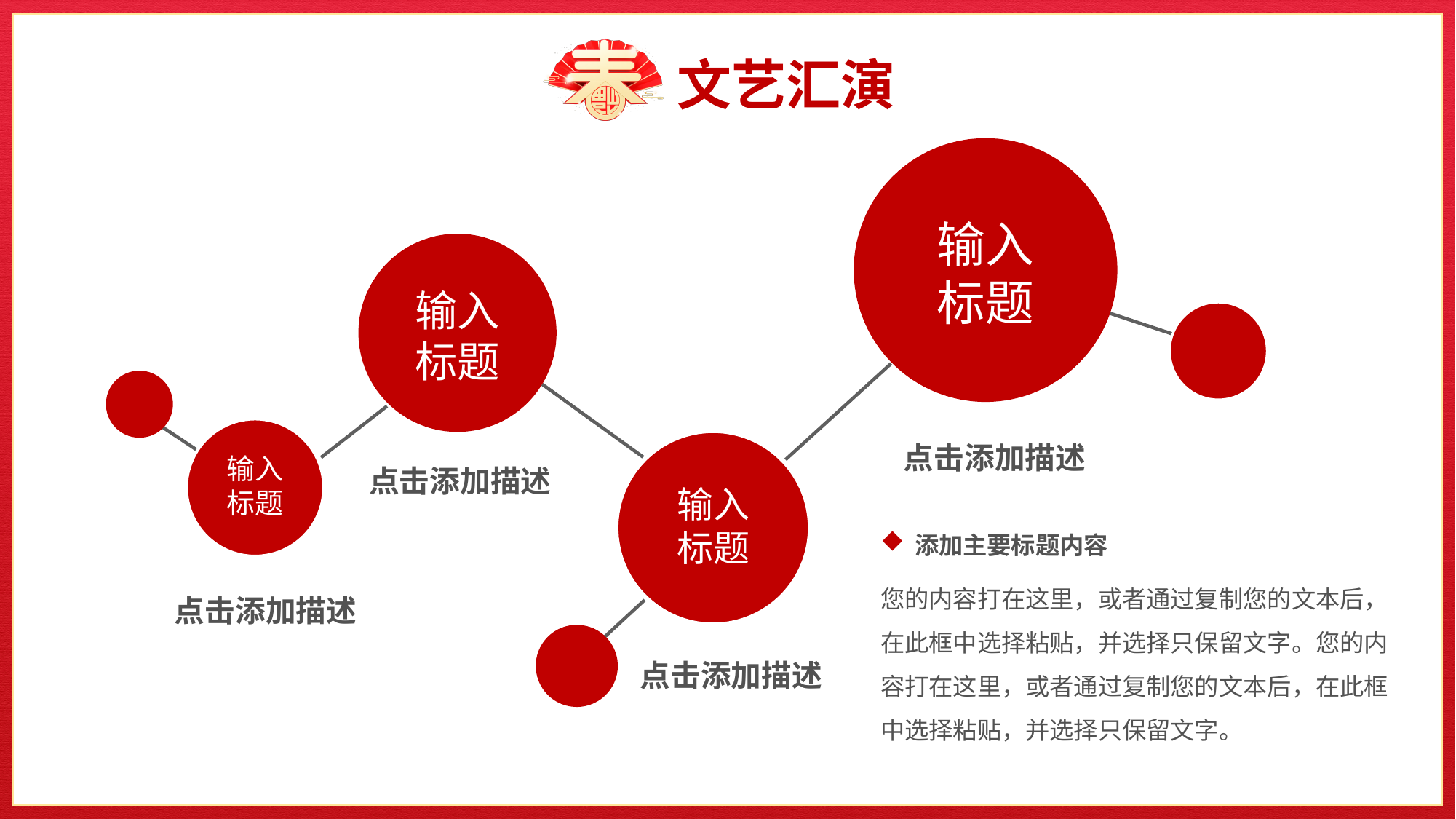

输入
标题

输入
标题

点击添加描述
输入
标题
点击添加描述
输入
标题
添加主要标题内容
您的内容打在这里，或者通过复制您的文本后，在此框中选择粘贴，并选择只保留文字。您的内容打在这里，或者通过复制您的文本后，在此框中选择粘贴，并选择只保留文字。
点击添加描述

点击添加描述